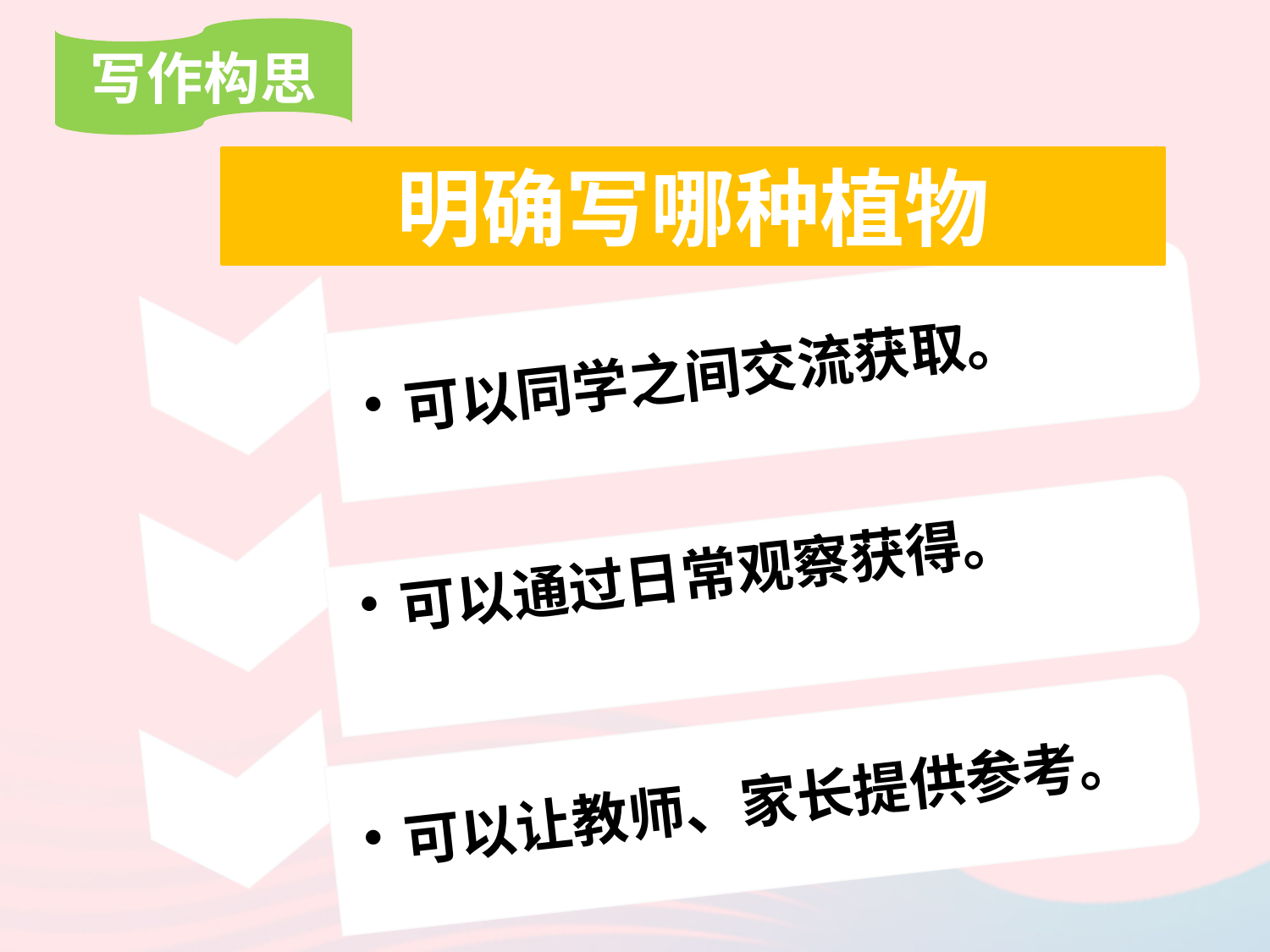

写作构思
明确写哪种植物
可以同学之间交流获取。
1
2
可以通过日常观察获得。

3
可以让教师、家长提供参考。
0